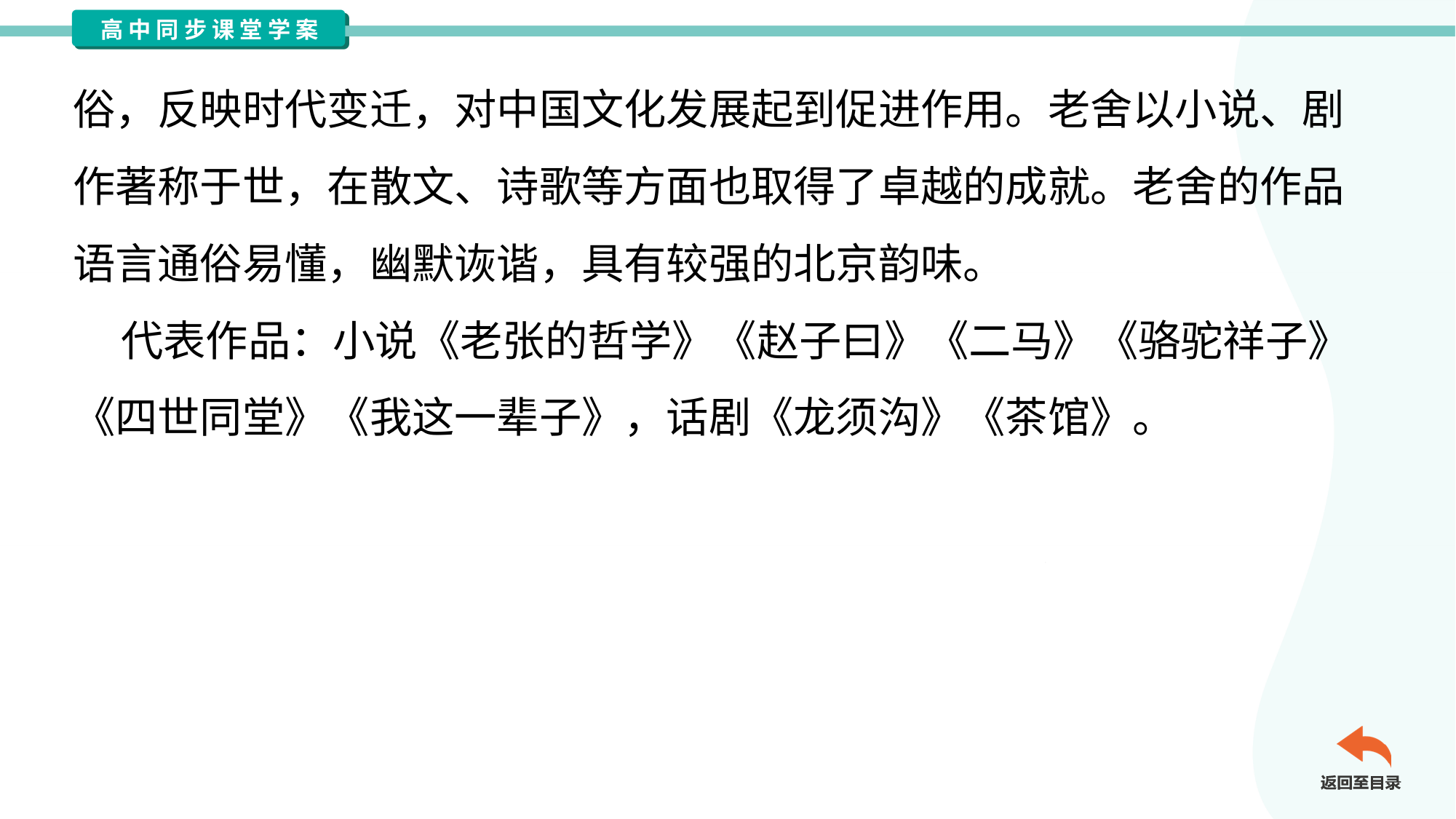

俗，反映时代变迁，对中国文化发展起到促进作用。老舍以小说、剧
作著称于世，在散文、诗歌等方面也取得了卓越的成就。老舍的作品
语言通俗易懂，幽默诙谐，具有较强的北京韵味。
    代表作品：小说《老张的哲学》《赵子曰》《二马》《骆驼祥子》
《四世同堂》《我这一辈子》，话剧《龙须沟》《茶馆》。